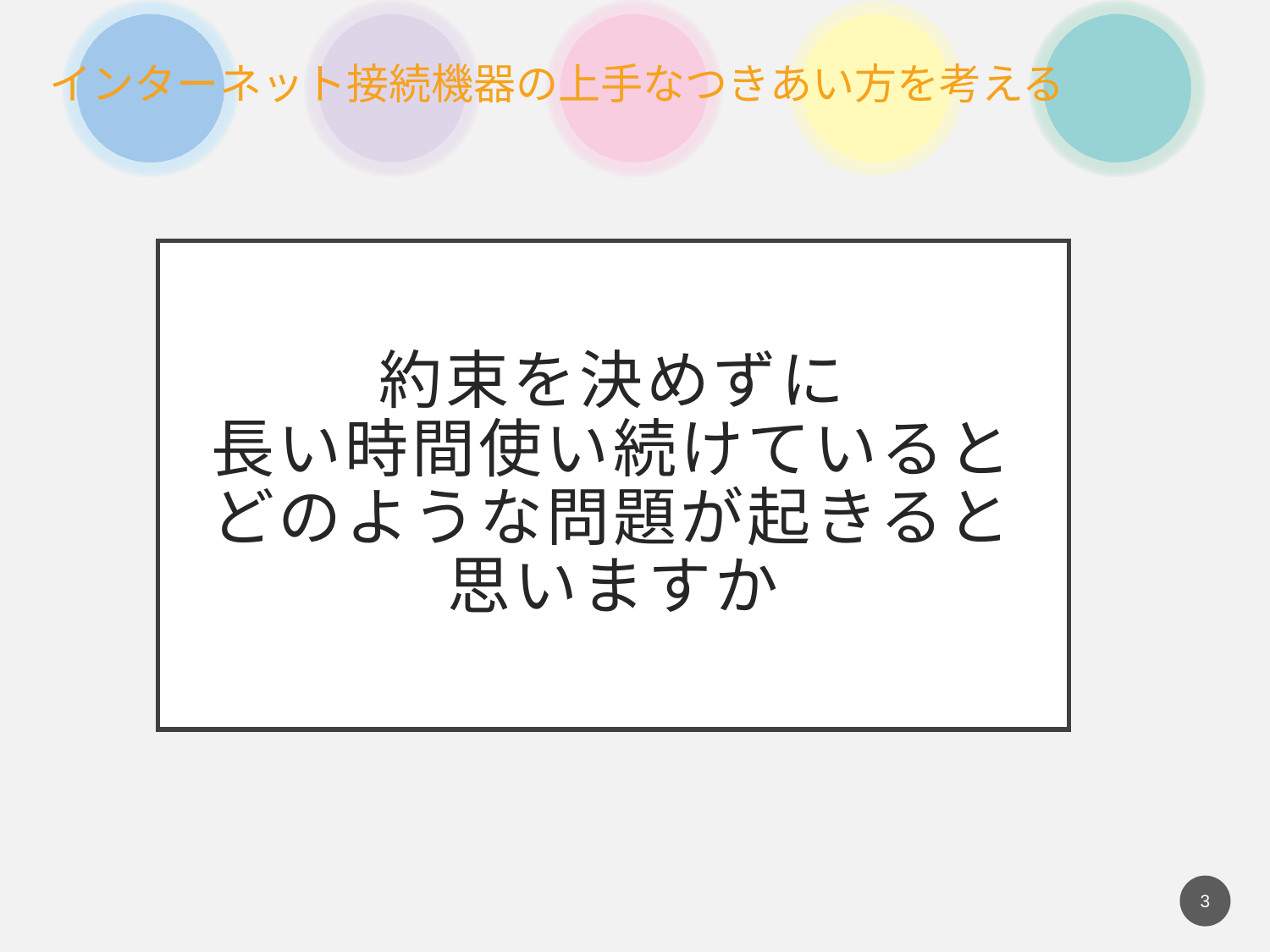

約束を決めずに
長い時間使い続けていると
どのような問題が起きると
思いますか
3